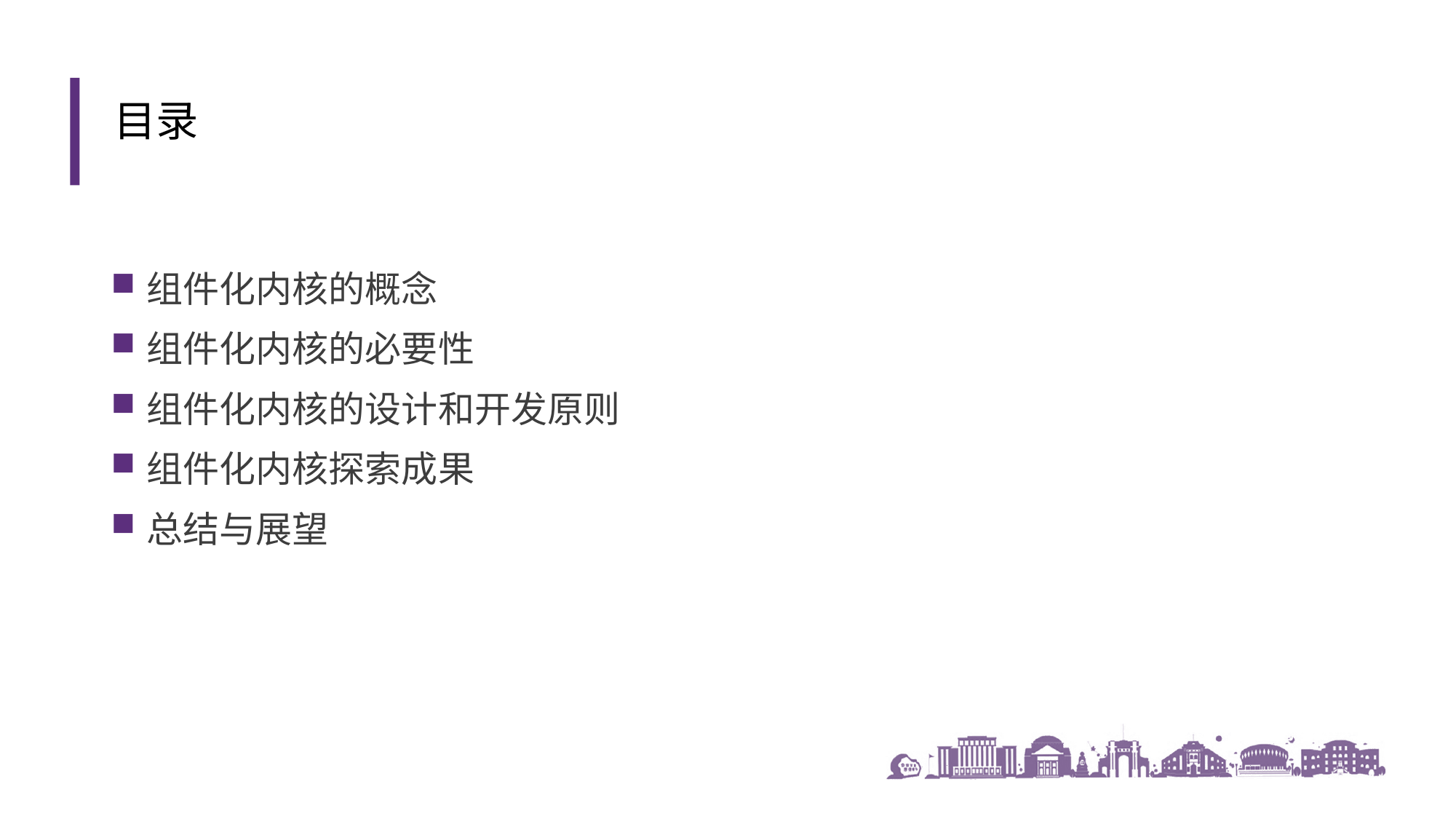

目录
# 组件化内核的概念
组件化内核的必要性
组件化内核的设计和开发原则
组件化内核探索成果
总结与展望